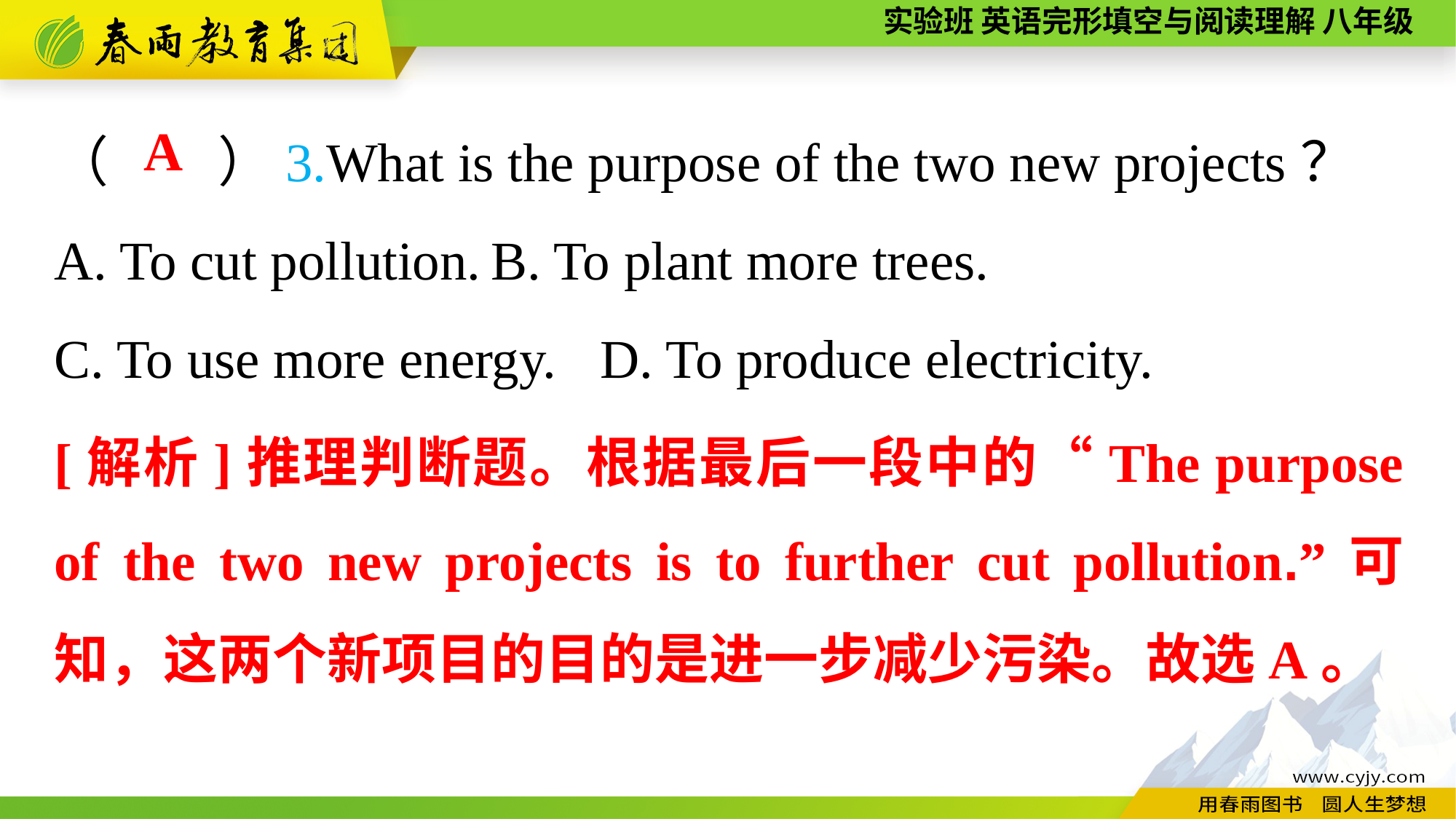

（　　）3.What is the purpose of the two new projects？
A. To cut pollution.	B. To plant more trees.
C. To use more energy.	D. To produce electricity.
A
[解析]推理判断题。根据最后一段中的“The purpose of the two new projects is to further cut pollution.”可知，这两个新项目的目的是进一步减少污染。故选A。